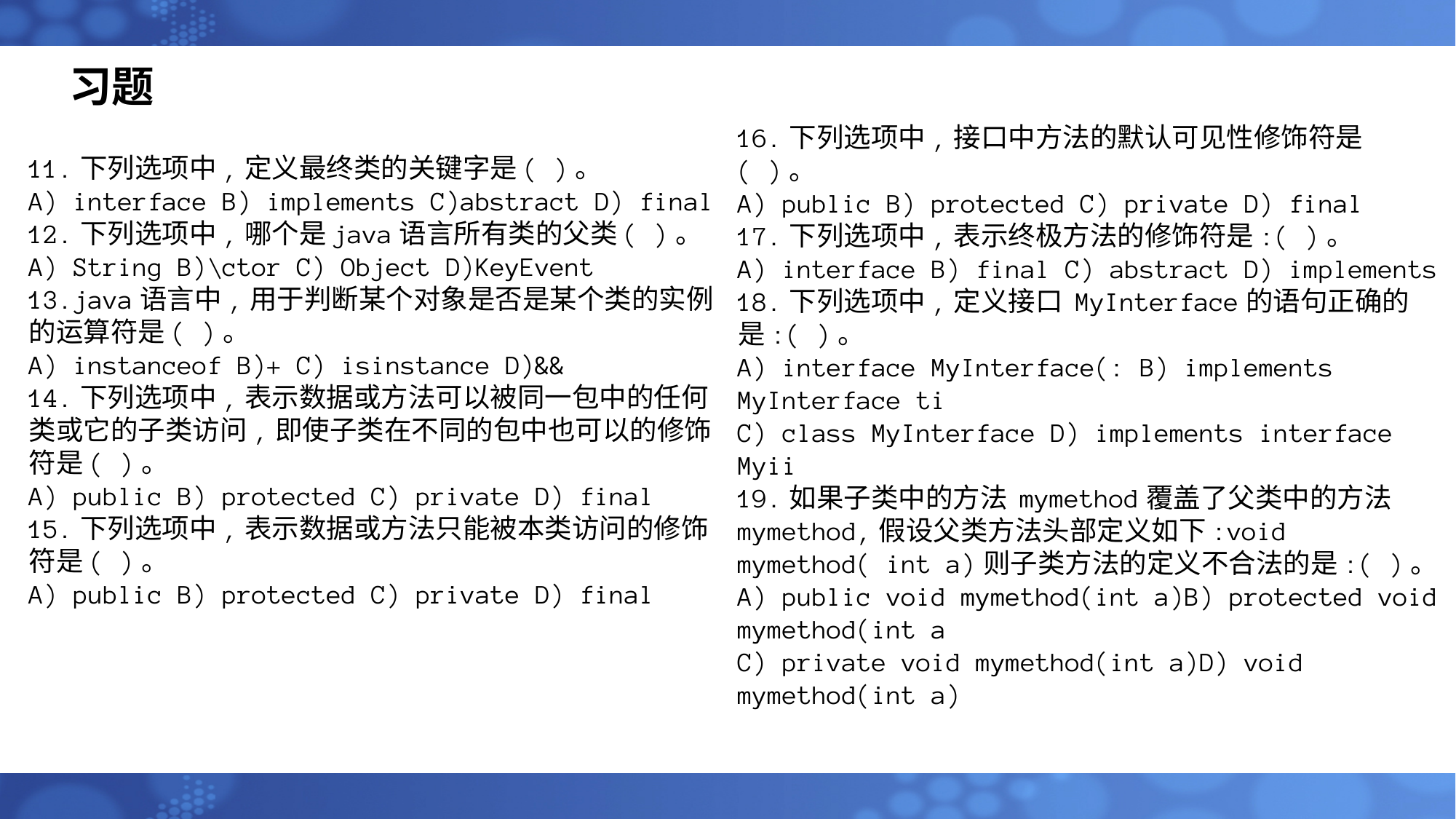

# 习题
16.下列选项中,接口中方法的默认可见性修饰符是( )。
A) public B) protected C) private D) final
17.下列选项中,表示终极方法的修饰符是:( )。
A) interface B) final C) abstract D) implements
18.下列选项中,定义接口 MyInterface的语句正确的是:( )。
A) interface MyInterface(: B) implements MyInterface ti
C) class MyInterface D) implements interface Myii
19.如果子类中的方法 mymethod覆盖了父类中的方法 mymethod,假设父类方法头部定义如下:void  mymethod( int a)则子类方法的定义不合法的是:( )。
A) public void mymethod(int a)B) protected void mymethod(int a
C) private void mymethod(int a)D) void mymethod(int a)
11.下列选项中,定义最终类的关键字是( )。
A) interface B) implements C)abstract D) final
12.下列选项中,哪个是java语言所有类的父类( )。
A) String B)\ctor C) Object D)KeyEvent
13.java语言中,用于判断某个对象是否是某个类的实例的运算符是( )。
A) instanceof B)+ C) isinstance D)&&
14.下列选项中,表示数据或方法可以被同一包中的任何类或它的子类访问,即使子类在不同的包中也可以的修饰符是( )。
A) public B) protected C) private D) final
15.下列选项中,表示数据或方法只能被本类访问的修饰符是( )。
A) public B) protected C) private D) final